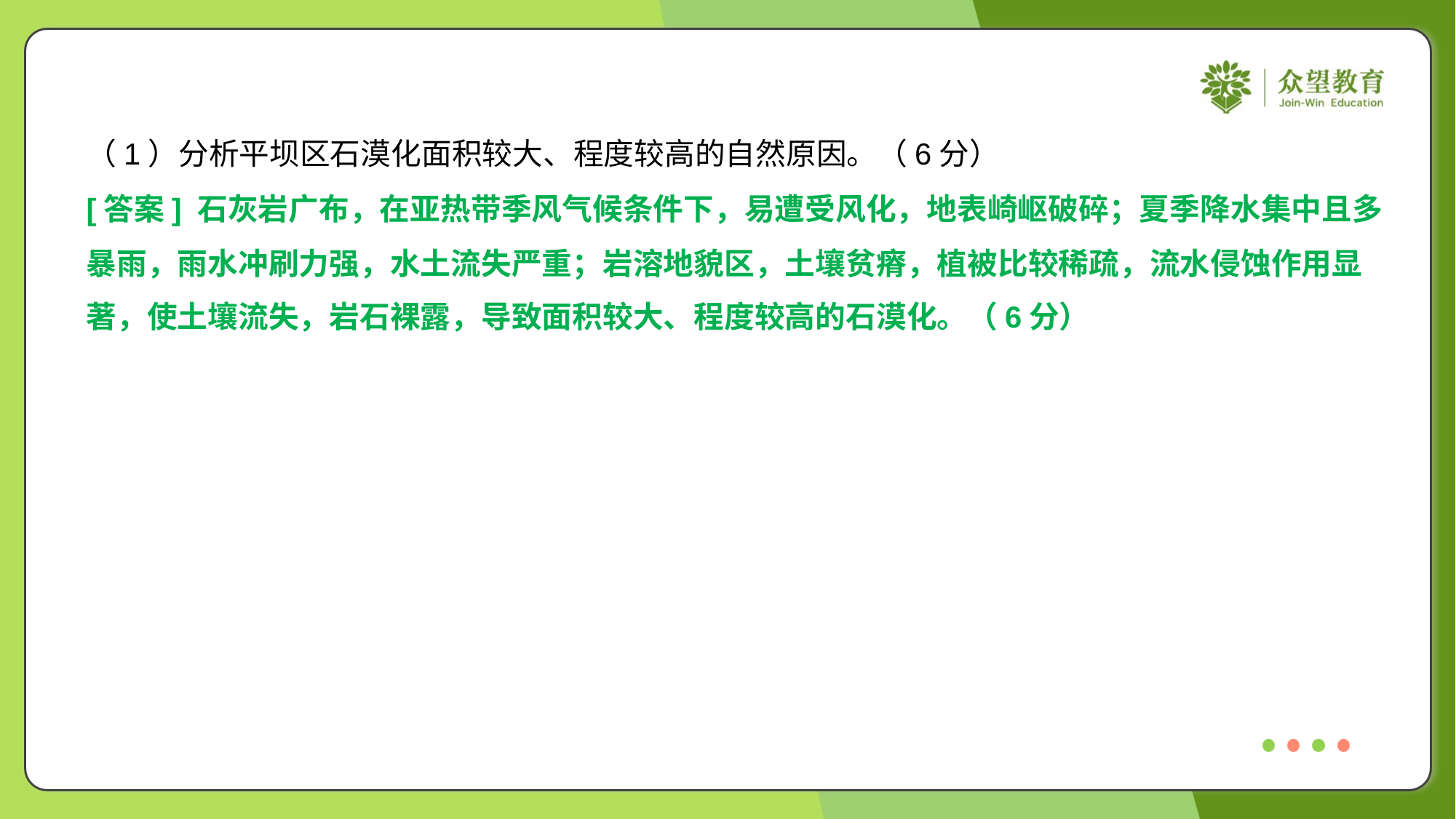

（1）分析平坝区石漠化面积较大、程度较高的自然原因。（6分）
[答案] 石灰岩广布，在亚热带季风气候条件下，易遭受风化，地表崎岖破碎；夏季降水集中且多
暴雨，雨水冲刷力强，水土流失严重；岩溶地貌区，土壤贫瘠，植被比较稀疏，流水侵蚀作用显
著，使土壤流失，岩石裸露，导致面积较大、程度较高的石漠化。（6分）